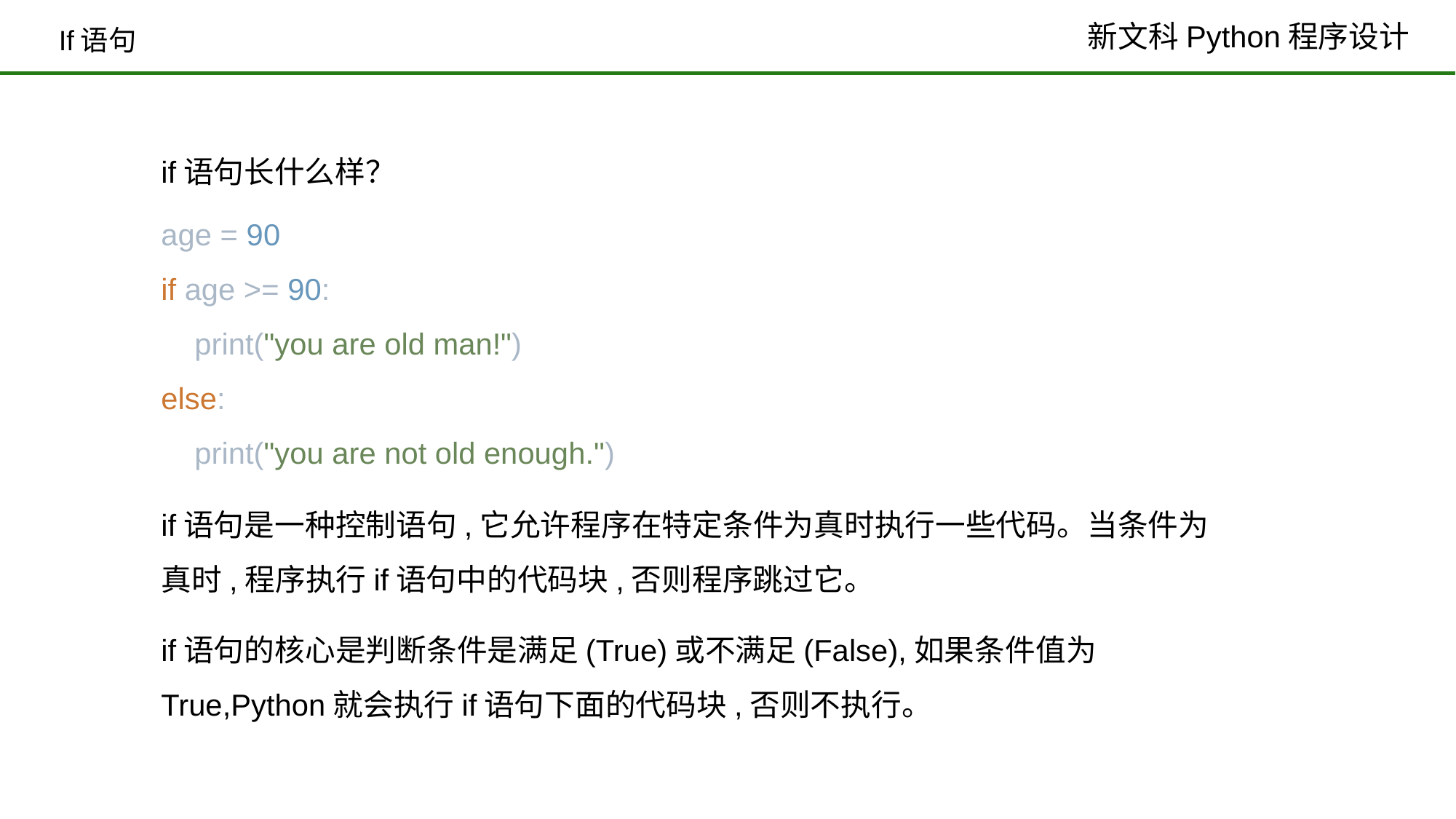

# If语句
if语句长什么样？
age = 90
if age >= 90:
    print("you are old man!")
else:
    print("you are not old enough.")
if语句是一种控制语句,它允许程序在特定条件为真时执行一些代码。当条件为真时,程序执行if语句中的代码块,否则程序跳过它。
if语句的核心是判断条件是满足(True)或不满足(False),如果条件值为True,Python就会执行if语句下面的代码块,否则不执行。